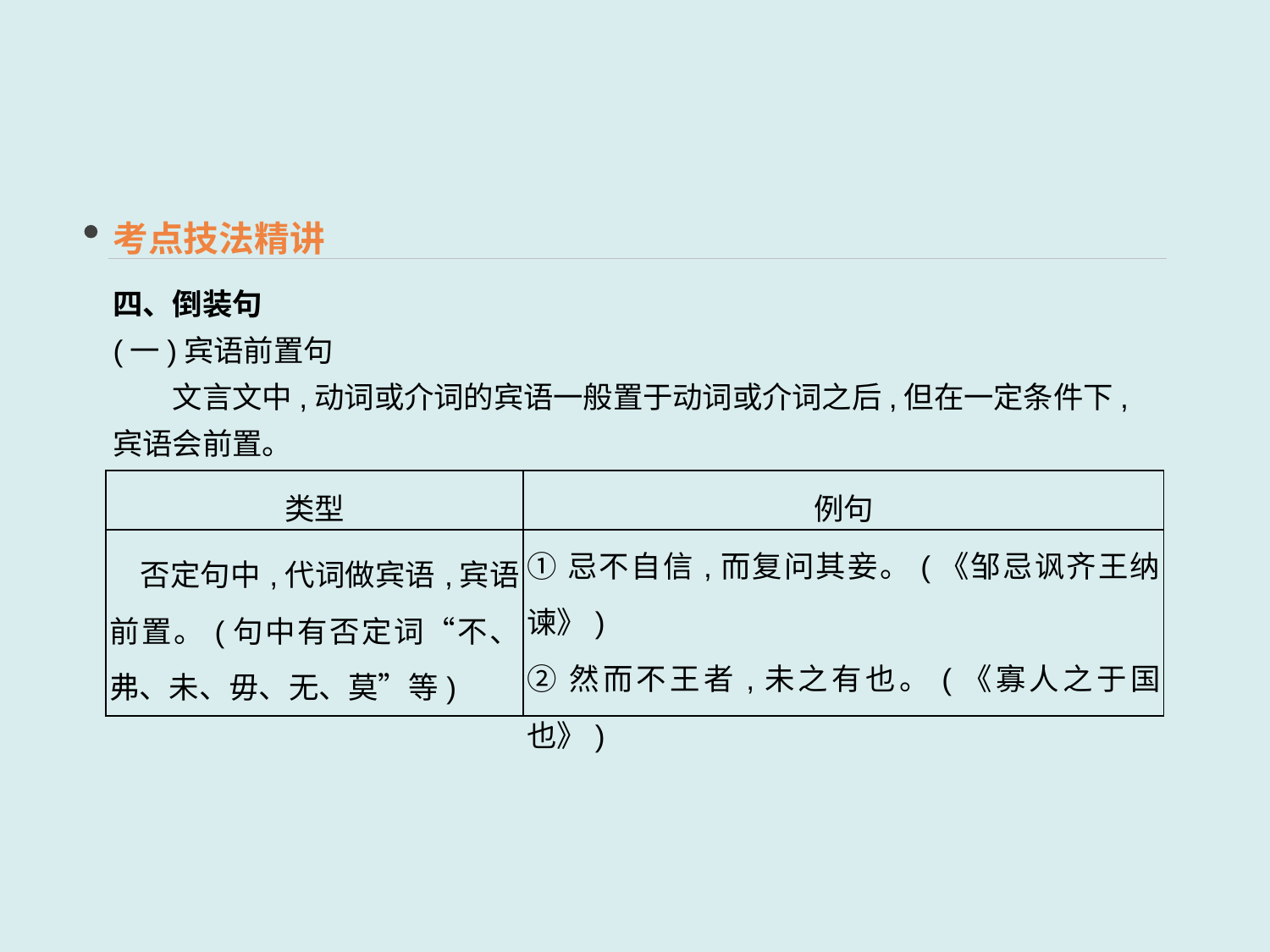

考点技法精讲

四、倒装句
(一)宾语前置句
　　文言文中,动词或介词的宾语一般置于动词或介词之后,但在一定条件下,宾语会前置。

| 类型 | 例句 |
| --- | --- |
| 否定句中,代词做宾语,宾语前置。(句中有否定词“不、弗、未、毋、无、莫”等) | ①忌不自信,而复问其妾。(《邹忌讽齐王纳谏》) ②然而不王者,未之有也。(《寡人之于国也》) |